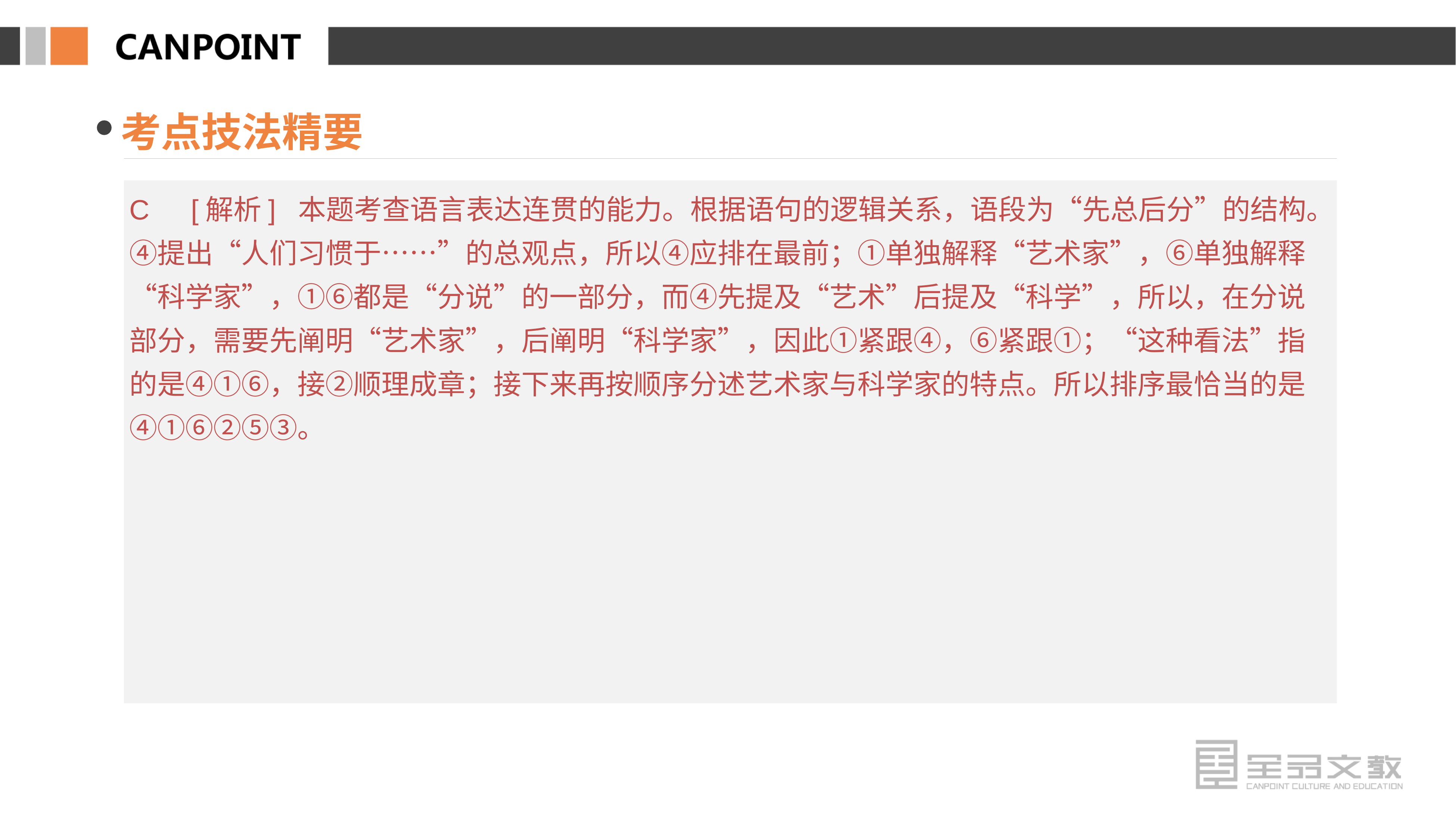

考点技法精要

C　[解析]  本题考查语言表达连贯的能力。根据语句的逻辑关系，语段为“先总后分”的结构。④提出“人们习惯于……”的总观点，所以④应排在最前；①单独解释“艺术家”，⑥单独解释“科学家”，①⑥都是“分说”的一部分，而④先提及“艺术”后提及“科学”，所以，在分说部分，需要先阐明“艺术家”，后阐明“科学家”，因此①紧跟④，⑥紧跟①；“这种看法”指的是④①⑥，接②顺理成章；接下来再按顺序分述艺术家与科学家的特点。所以排序最恰当的是④①⑥②⑤③。